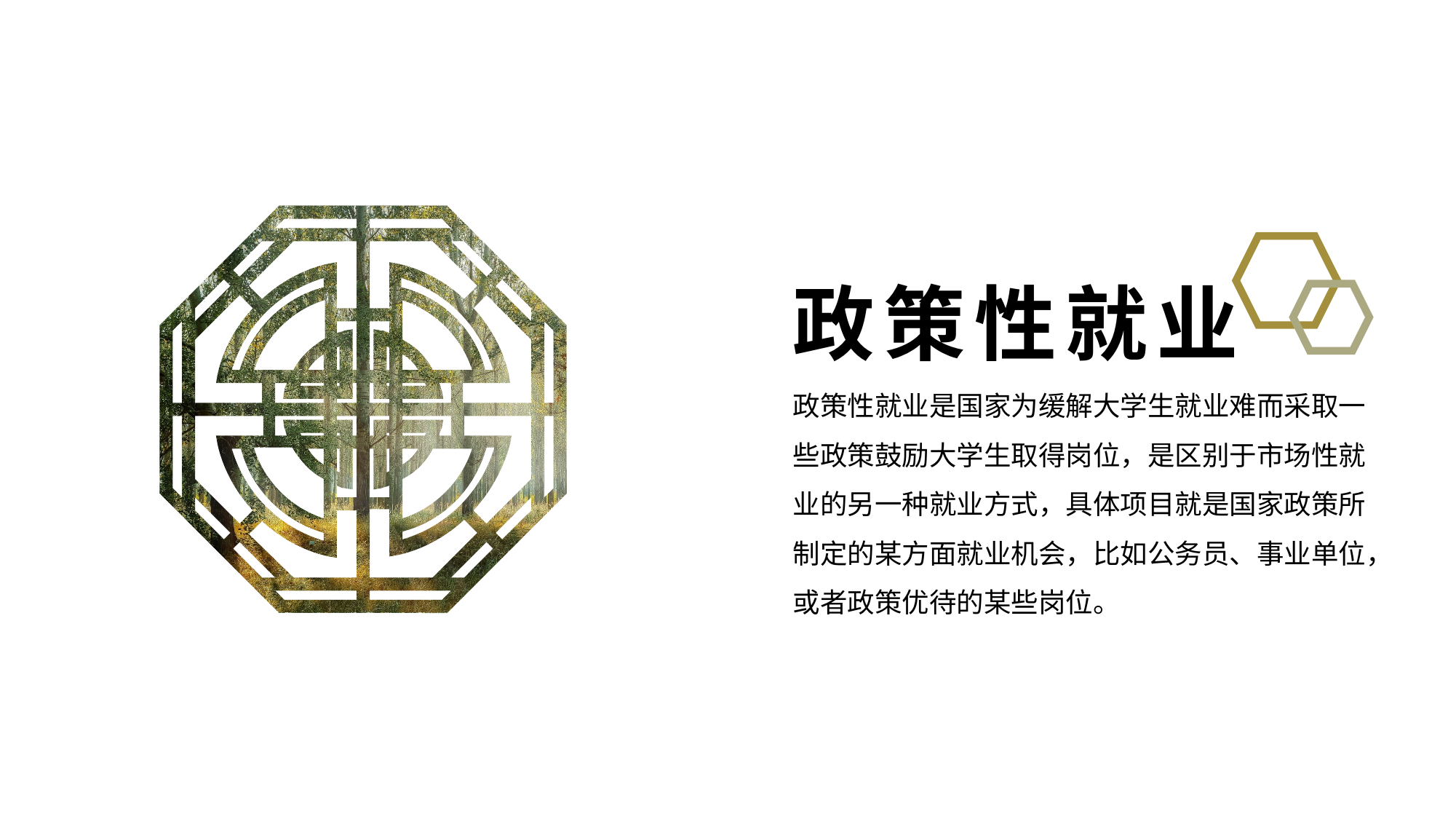

政策性就业

政策性就业是国家为缓解大学生就业难而采取一些政策鼓励大学生取得岗位，是区别于市场性就业的另一种就业方式，具体项目就是国家政策所制定的某方面就业机会，比如公务员、事业单位，或者政策优待的某些岗位。